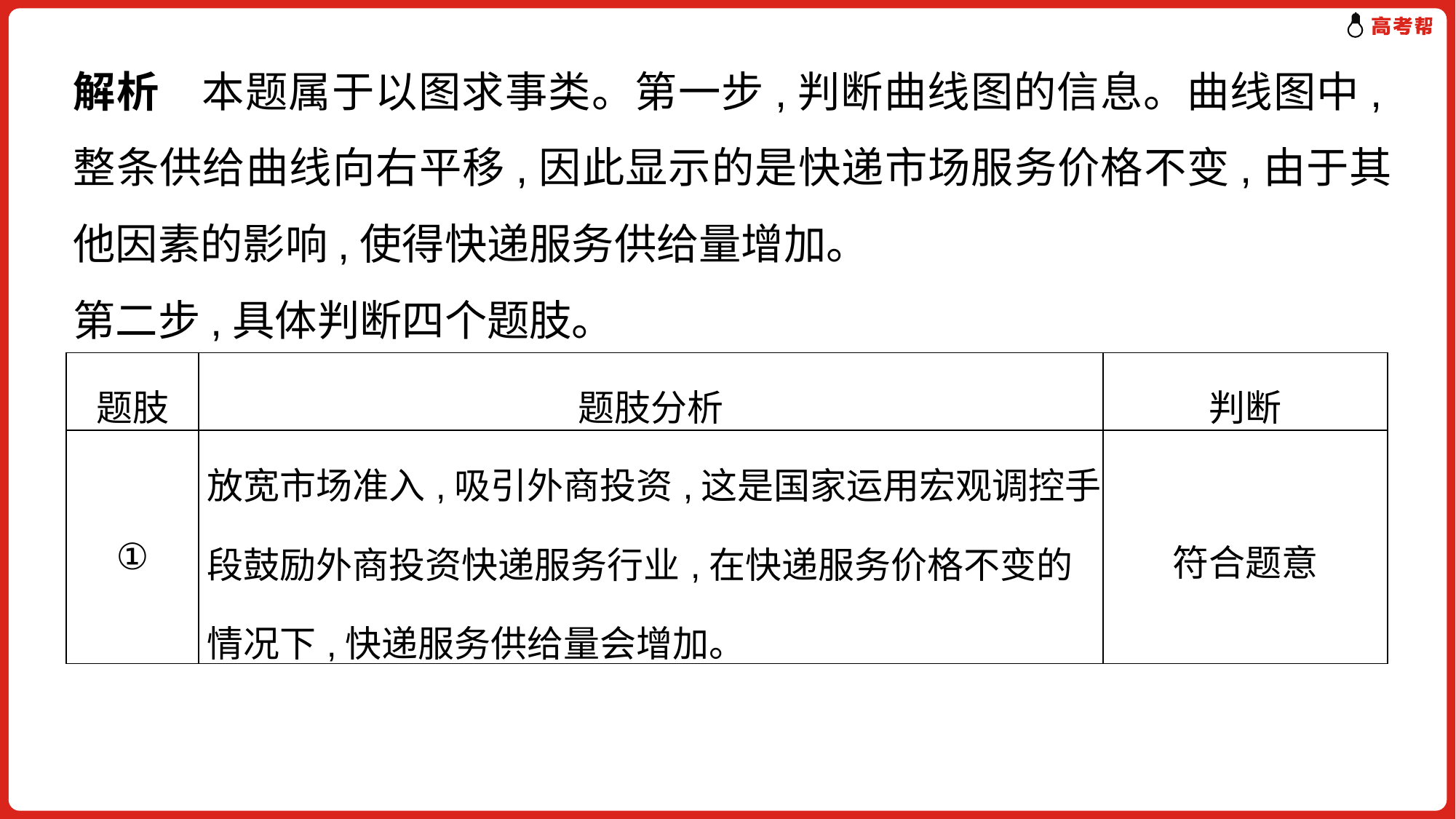

解析    本题属于以图求事类。第一步,判断曲线图的信息。曲线图中,整条供给曲线向右平移,因此显示的是快递市场服务价格不变,由于其他因素的影响,使得快递服务供给量增加。
第二步,具体判断四个题肢。
| 题肢 | 题肢分析 | 判断 |
| --- | --- | --- |
| ① | 放宽市场准入,吸引外商投资,这是国家运用宏观调控手段鼓励外商投资快递服务行业,在快递服务价格不变的情况下,快递服务供给量会增加。 | 符合题意 |